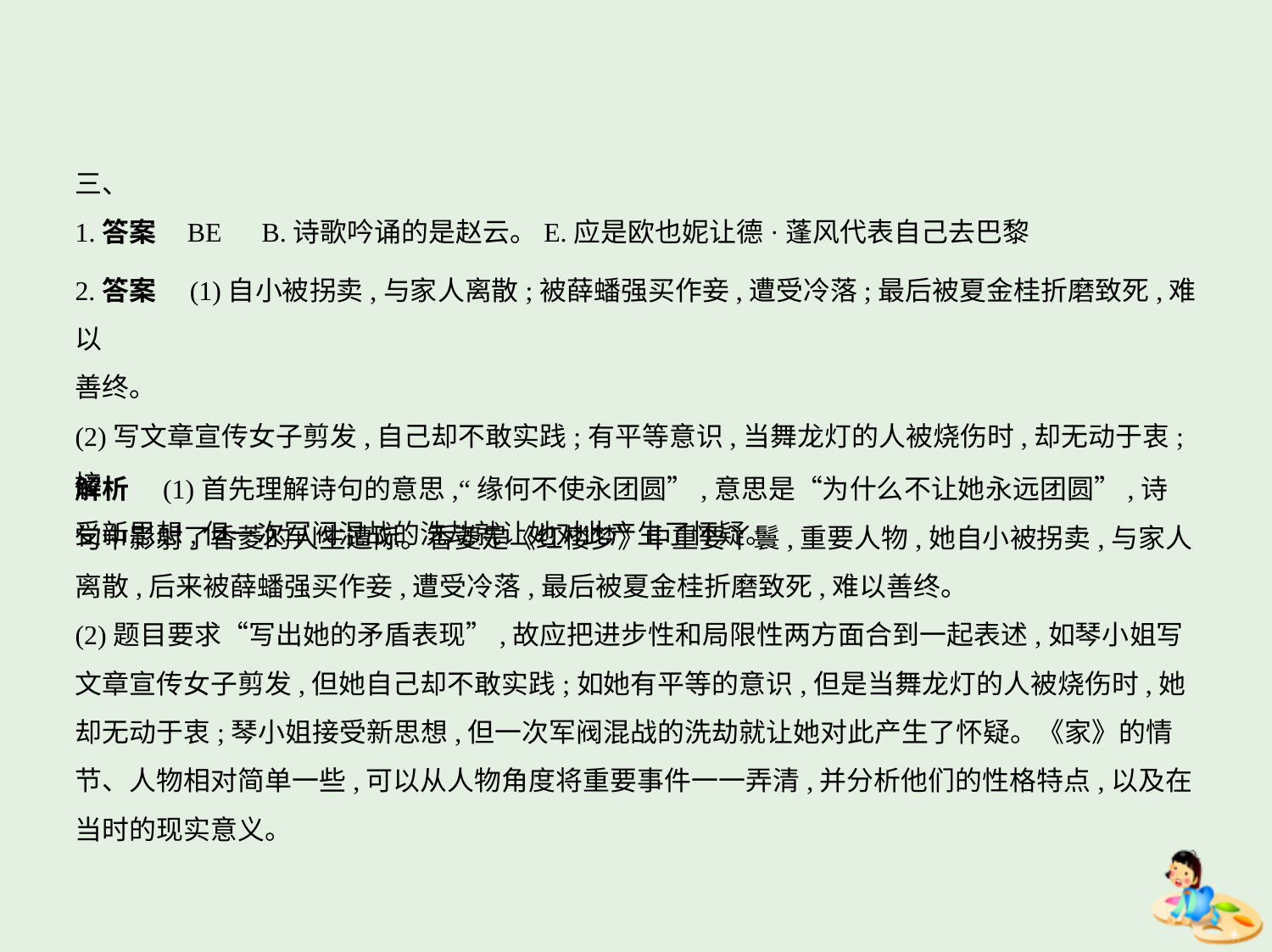

三、
1.答案    BE　B.诗歌吟诵的是赵云。E.应是欧也妮让德·蓬风代表自己去巴黎
2.答案　(1)自小被拐卖,与家人离散;被薛蟠强买作妾,遭受冷落;最后被夏金桂折磨致死,难以
善终。
(2)写文章宣传女子剪发,自己却不敢实践;有平等意识,当舞龙灯的人被烧伤时,却无动于衷;接
受新思想,但一次军阀混战的洗劫就让她对此产生了怀疑。
解析　(1)首先理解诗句的意思,“缘何不使永团圆”,意思是“为什么不让她永远团圆”,诗
句中影射了香菱的人生遭际。香菱是《红楼梦》中重要丫鬟,重要人物,她自小被拐卖,与家人
离散,后来被薛蟠强买作妾,遭受冷落,最后被夏金桂折磨致死,难以善终。
(2)题目要求“写出她的矛盾表现”,故应把进步性和局限性两方面合到一起表述,如琴小姐写
文章宣传女子剪发,但她自己却不敢实践;如她有平等的意识,但是当舞龙灯的人被烧伤时,她
却无动于衷;琴小姐接受新思想,但一次军阀混战的洗劫就让她对此产生了怀疑。《家》的情
节、人物相对简单一些,可以从人物角度将重要事件一一弄清,并分析他们的性格特点,以及在
当时的现实意义。